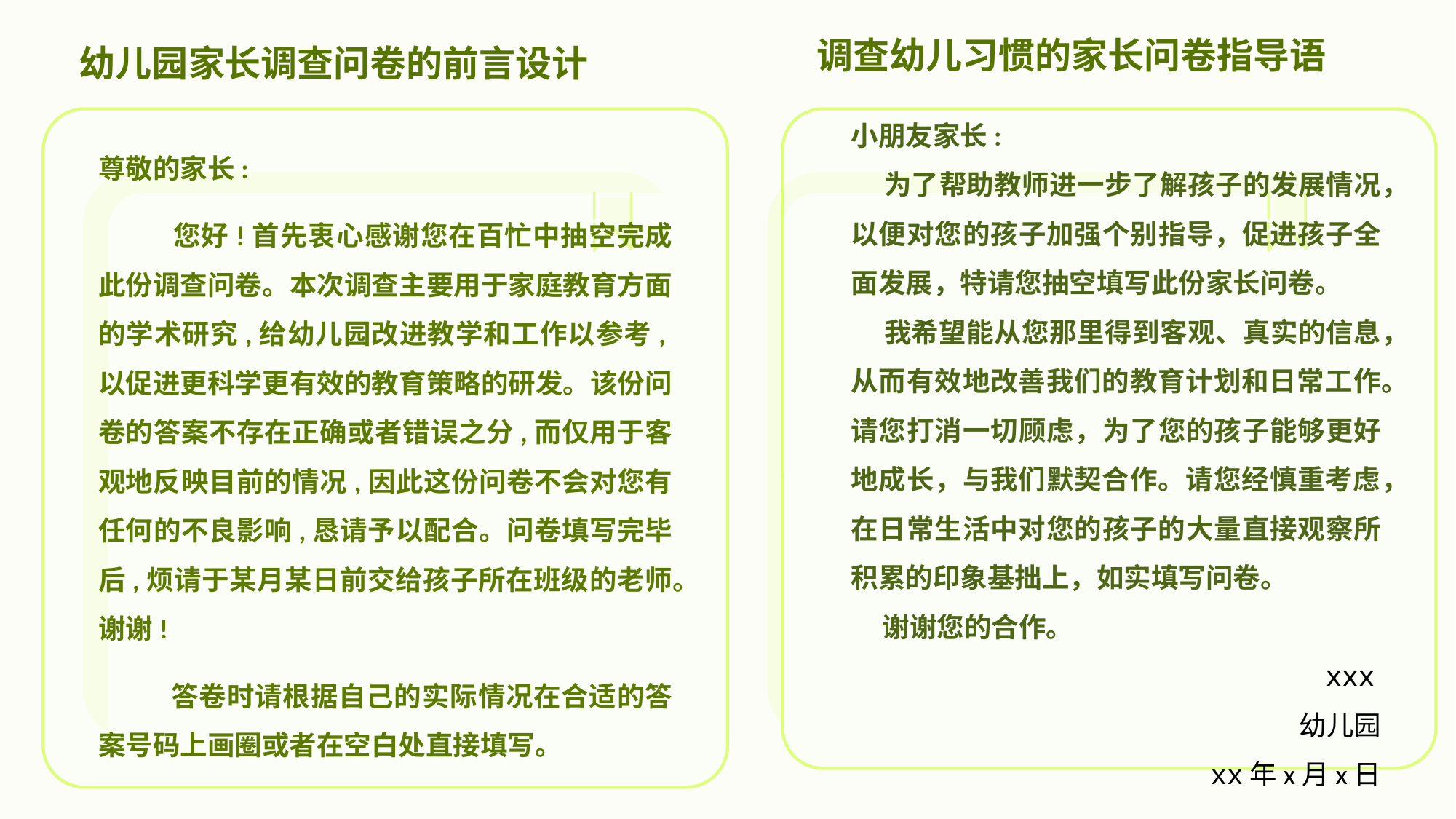

# 幼儿园家长调查问卷的前言设计
调查幼儿习惯的家长问卷指导语
尊敬的家长:
        您好!首先衷心感谢您在百忙中抽空完成此份调查问卷。本次调查主要用于家庭教育方面的学术研究,给幼儿园改进教学和工作以参考,以促进更科学更有效的教育策略的研发。该份问卷的答案不存在正确或者错误之分,而仅用于客观地反映目前的情况,因此这份问卷不会对您有任何的不良影响,恳请予以配合。问卷填写完毕后,烦请于某月某日前交给孩子所在班级的老师。谢谢!
        答卷时请根据自己的实际情况在合适的答案号码上画圈或者在空白处直接填写。

小朋友家长:
    为了帮助教师进一步了解孩子的发展情况，以便对您的孩子加强个别指导，促进孩子全面发展，特请您抽空填写此份家长问卷。
    我希望能从您那里得到客观、真实的信息，从而有效地改善我们的教育计划和日常工作。请您打消一切顾虑，为了您的孩子能够更好地成长，与我们默契合作。请您经慎重考虑，在日常生活中对您的孩子的大量直接观察所积累的印象基拙上，如实填写问卷。
    谢谢您的合作。
                             xxx幼儿园
xx年x月x日